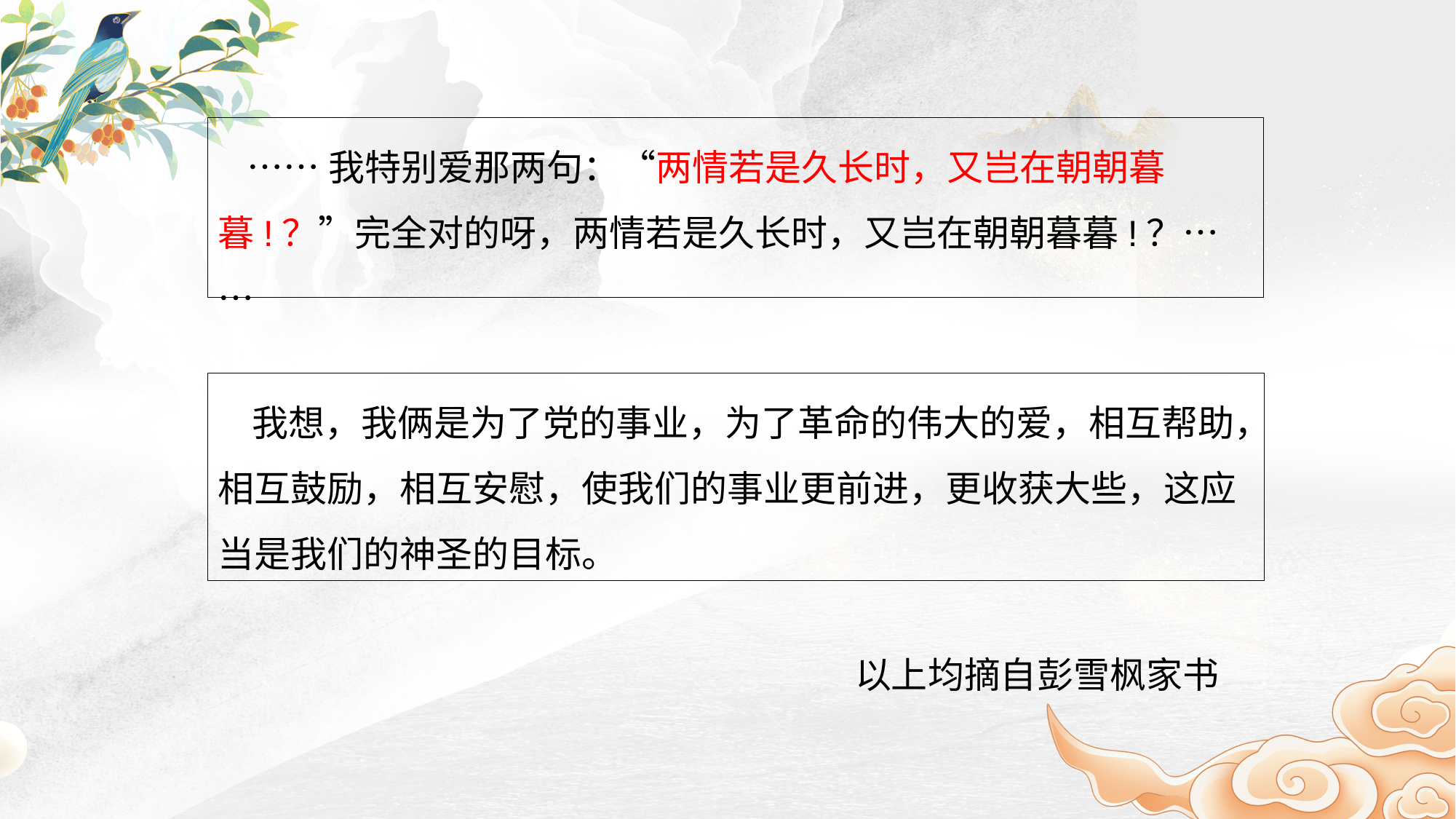

……我特别爱那两句：“两情若是久长时，又岂在朝朝暮暮!？”完全对的呀，两情若是久长时，又岂在朝朝暮暮!？……

    我想，我俩是为了党的事业，为了革命的伟大的爱，相互帮助，相互鼓励，相互安慰，使我们的事业更前进，更收获大些，这应当是我们的神圣的目标。
以上均摘自彭雪枫家书